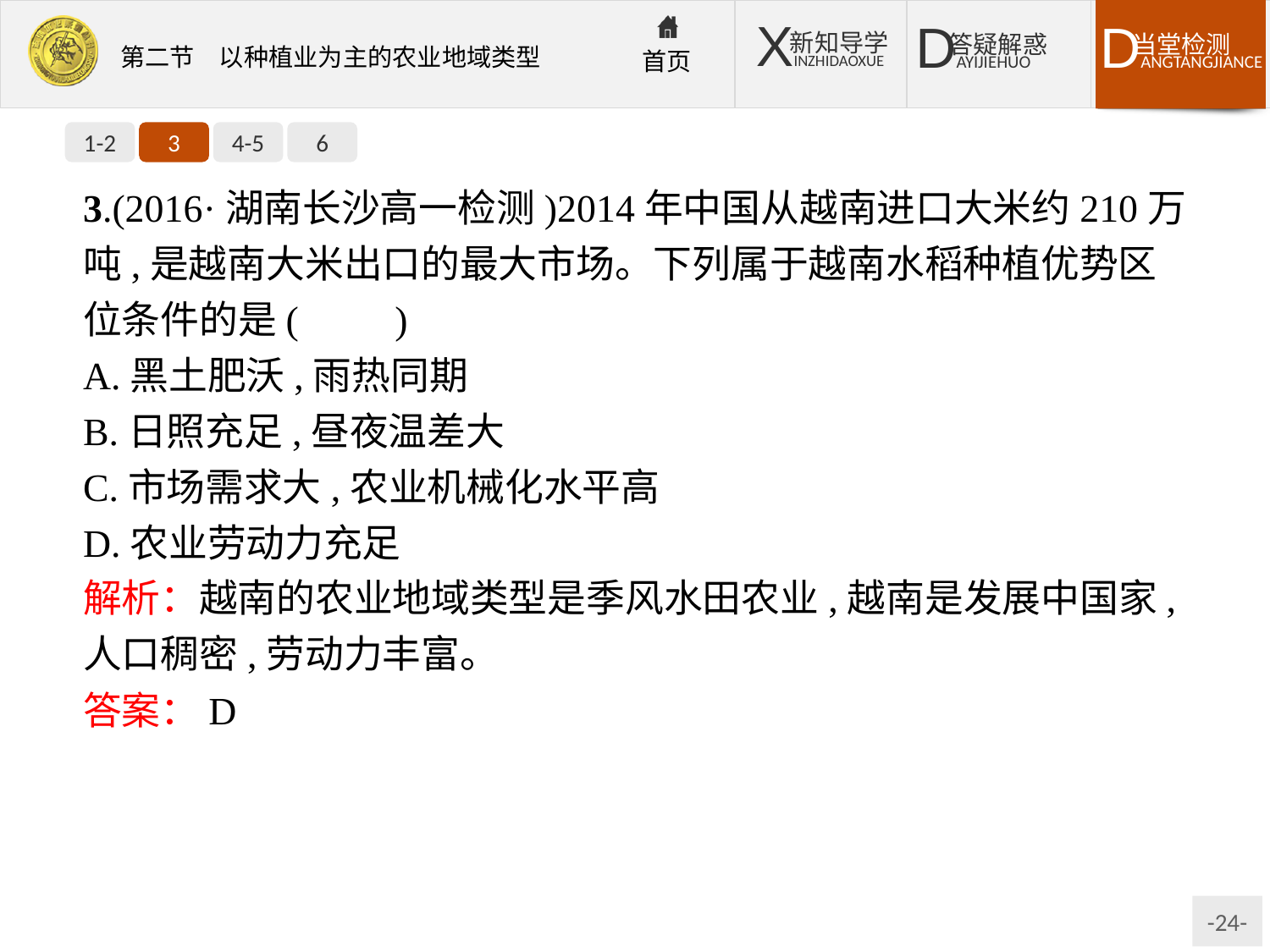

1-2
3
4-5
6
3.(2016·湖南长沙高一检测)2014年中国从越南进口大米约210万吨,是越南大米出口的最大市场。下列属于越南水稻种植优势区位条件的是(　　)
A.黑土肥沃,雨热同期
B.日照充足,昼夜温差大
C.市场需求大,农业机械化水平高
D.农业劳动力充足
解析：越南的农业地域类型是季风水田农业,越南是发展中国家,人口稠密,劳动力丰富。
答案：D